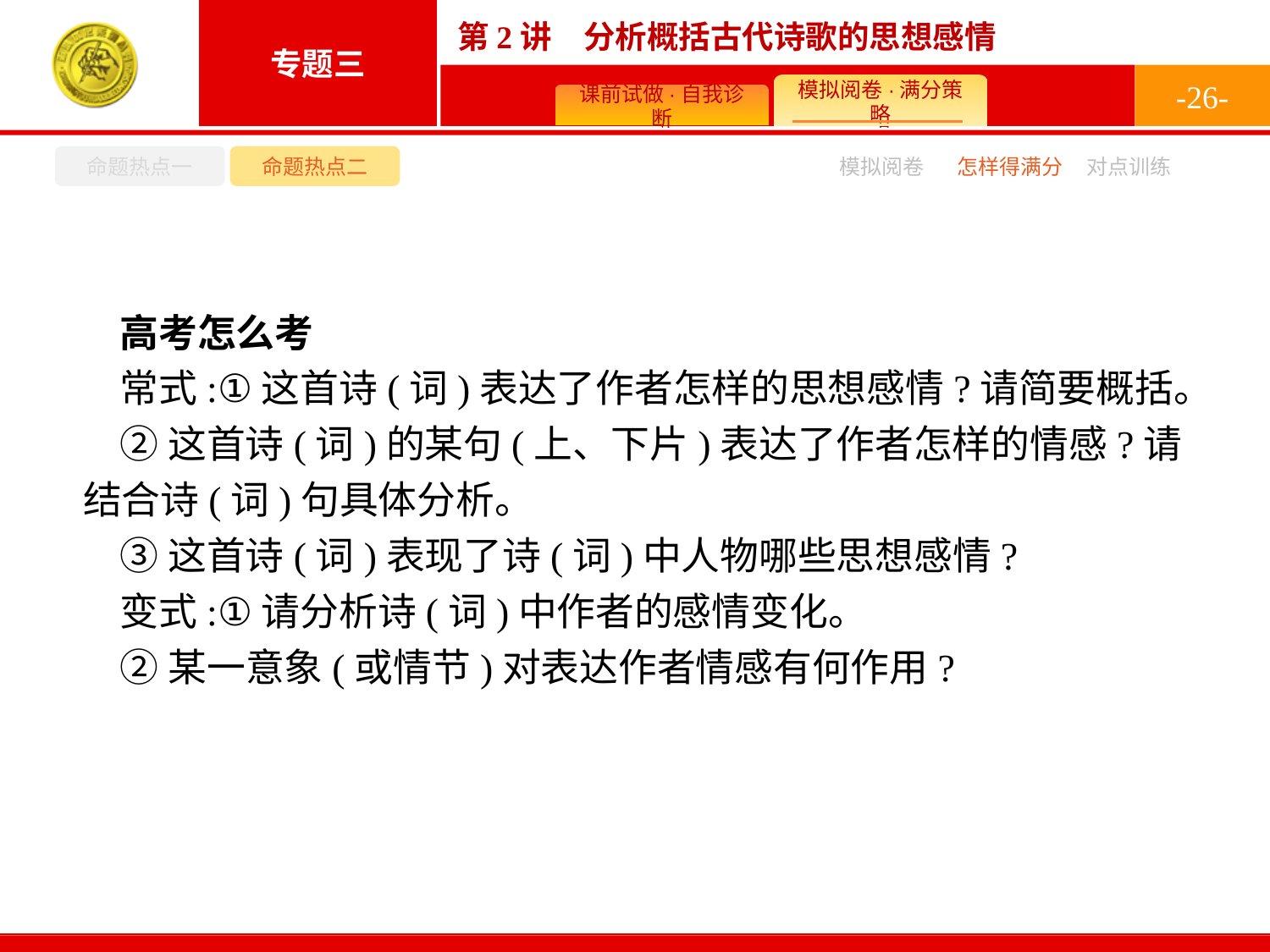

-26-
命题热点一
命题热点二
怎样得满分
模拟阅卷
对点训练
高考怎么考
常式:①这首诗(词)表达了作者怎样的思想感情?请简要概括。
②这首诗(词)的某句(上、下片)表达了作者怎样的情感?请结合诗(词)句具体分析。
③这首诗(词)表现了诗(词)中人物哪些思想感情?
变式:①请分析诗(词)中作者的感情变化。
②某一意象(或情节)对表达作者情感有何作用?